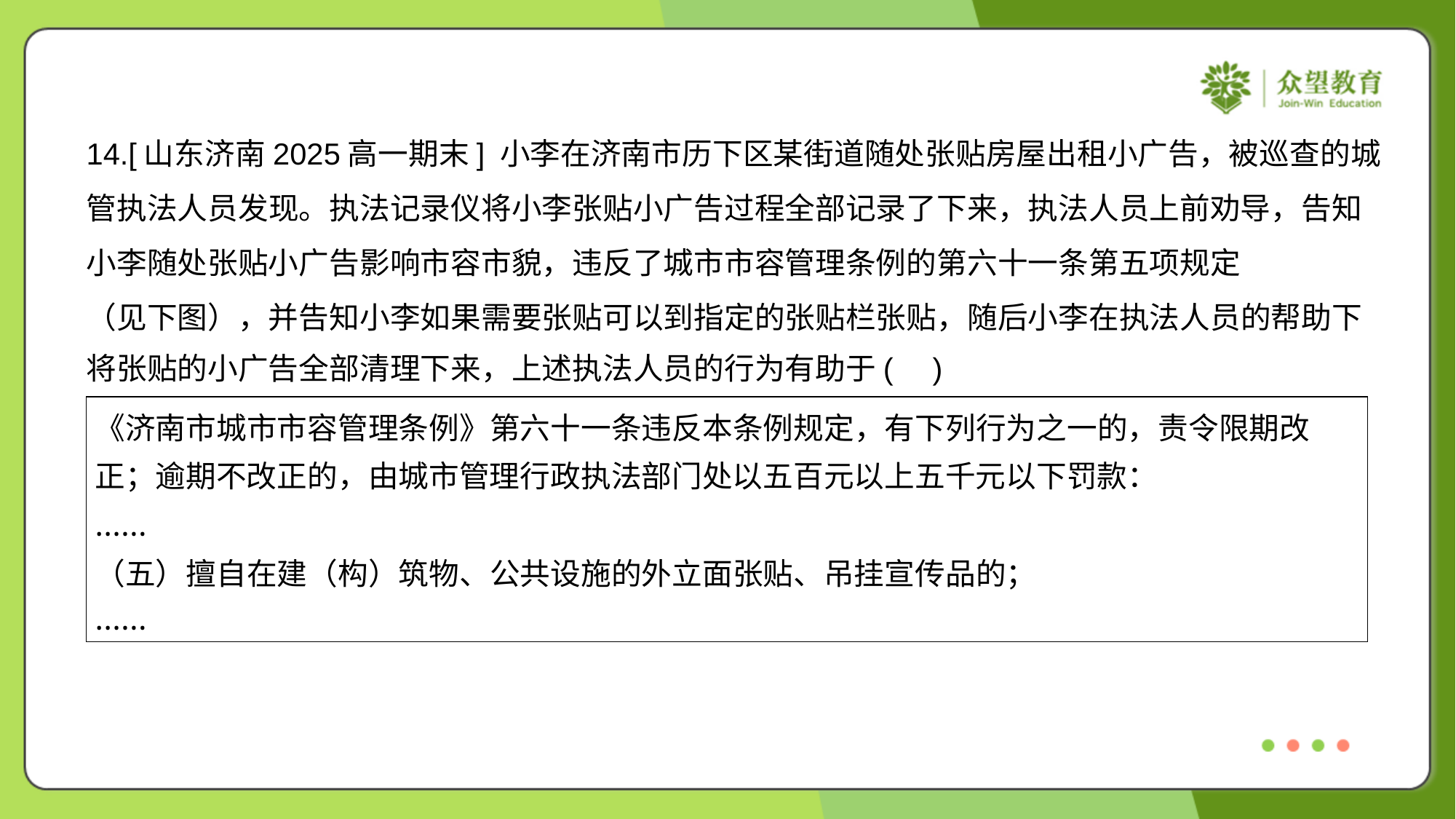

14.[山东济南2025高一期末] 小李在济南市历下区某街道随处张贴房屋出租小广告，被巡查的城
管执法人员发现。执法记录仪将小李张贴小广告过程全部记录了下来，执法人员上前劝导，告知
小李随处张贴小广告影响市容市貌，违反了城市市容管理条例的第六十一条第五项规定
（见下图），并告知小李如果需要张贴可以到指定的张贴栏张贴，随后小李在执法人员的帮助下
将张贴的小广告全部清理下来，上述执法人员的行为有助于(     )
| 《济南市城市市容管理条例》第六十一条违反本条例规定，有下列行为之一的，责令限期改 正；逾期不改正的，由城市管理行政执法部门处以五百元以上五千元以下罚款： …… （五）擅自在建（构）筑物、公共设施的外立面张贴、吊挂宣传品的； …… |
| --- |